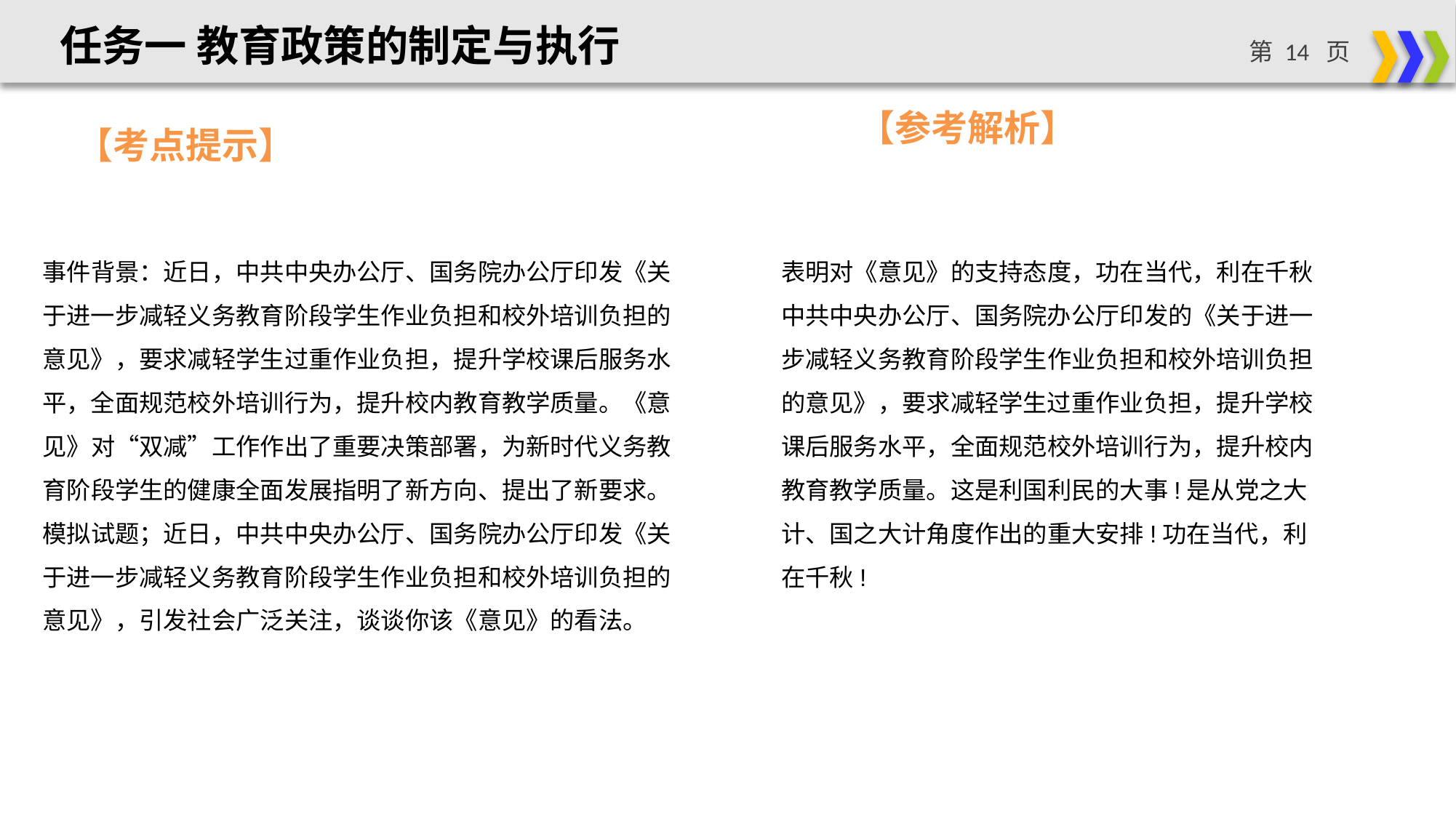

任务一 教育政策的制定与执行
【参考解析】
【考点提示】
事件背景：近日，中共中央办公厅、国务院办公厅印发《关于进一步减轻义务教育阶段学生作业负担和校外培训负担的意见》，要求减轻学生过重作业负担，提升学校课后服务水平，全面规范校外培训行为，提升校内教育教学质量。《意见》对“双减”工作作出了重要决策部署，为新时代义务教育阶段学生的健康全面发展指明了新方向、提出了新要求。
模拟试题；近日，中共中央办公厅、国务院办公厅印发《关于进一步减轻义务教育阶段学生作业负担和校外培训负担的意见》，引发社会广泛关注，谈谈你该《意见》的看法。
表明对《意见》的支持态度，功在当代，利在千秋
中共中央办公厅、国务院办公厅印发的《关于进一步减轻义务教育阶段学生作业负担和校外培训负担的意见》，要求减轻学生过重作业负担，提升学校课后服务水平，全面规范校外培训行为，提升校内教育教学质量。这是利国利民的大事!是从党之大计、国之大计角度作出的重大安排!功在当代，利在千秋!